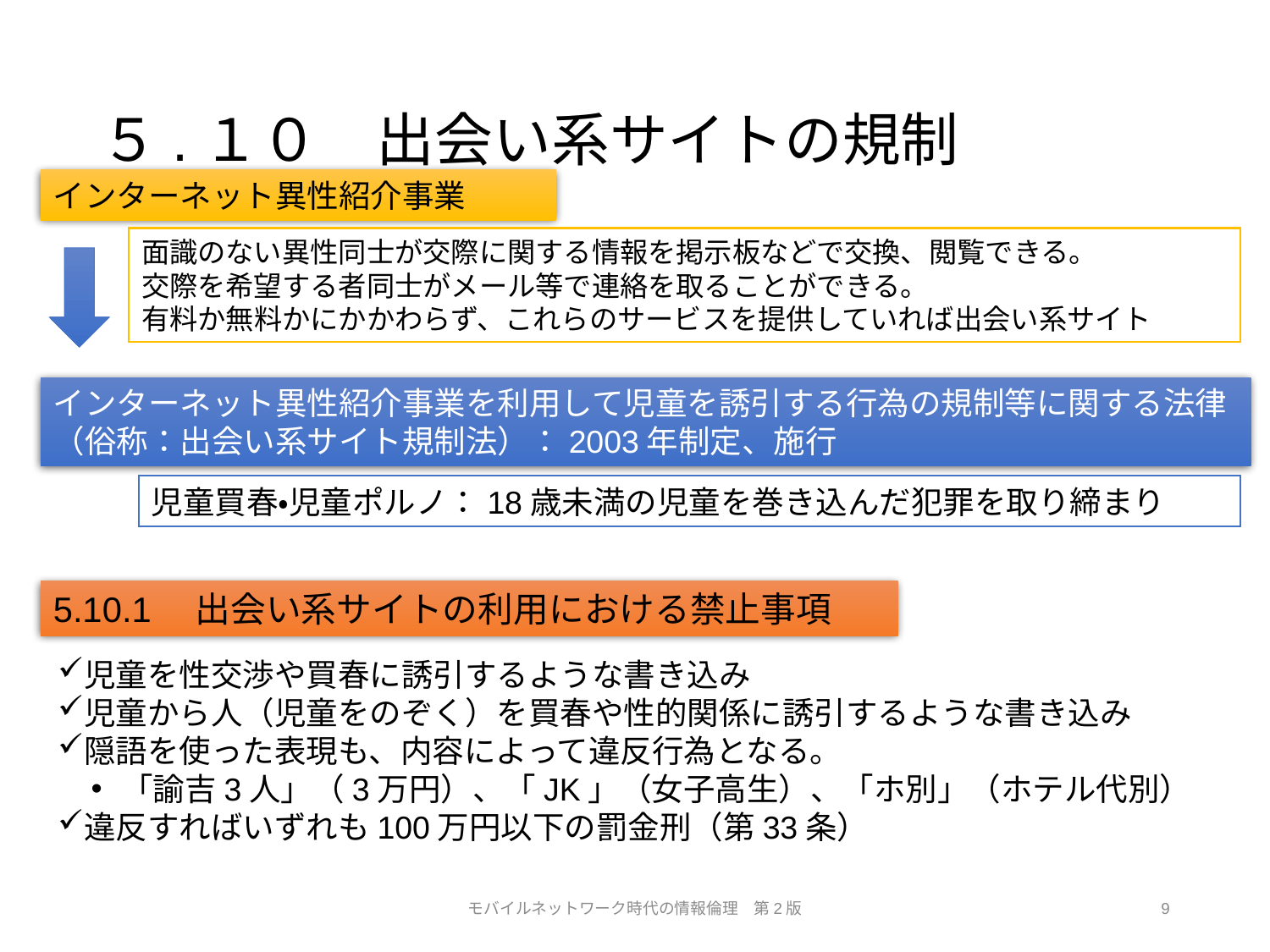

# ５.１０　出会い系サイトの規制
インターネット異性紹介事業
面識のない異性同士が交際に関する情報を掲示板などで交換、閲覧できる。
交際を希望する者同士がメール等で連絡を取ることができる。
有料か無料かにかかわらず、これらのサービスを提供していれば出会い系サイト

インターネット異性紹介事業を利用して児童を誘引する行為の規制等に関する法律
（俗称：出会い系サイト規制法）：2003年制定、施行
児童買春・児童ポルノ：18歳未満の児童を巻き込んだ犯罪を取り締まり
5.10.1　出会い系サイトの利用における禁止事項
児童を性交渉や買春に誘引するような書き込み
児童から人（児童をのぞく）を買春や性的関係に誘引するような書き込み
隠語を使った表現も、内容によって違反行為となる。
「諭吉3人」（3万円）、「JK」（女子高生）、「ホ別」（ホテル代別）
違反すればいずれも100万円以下の罰金刑（第33条）
モバイルネットワーク時代の情報倫理　第2版
9